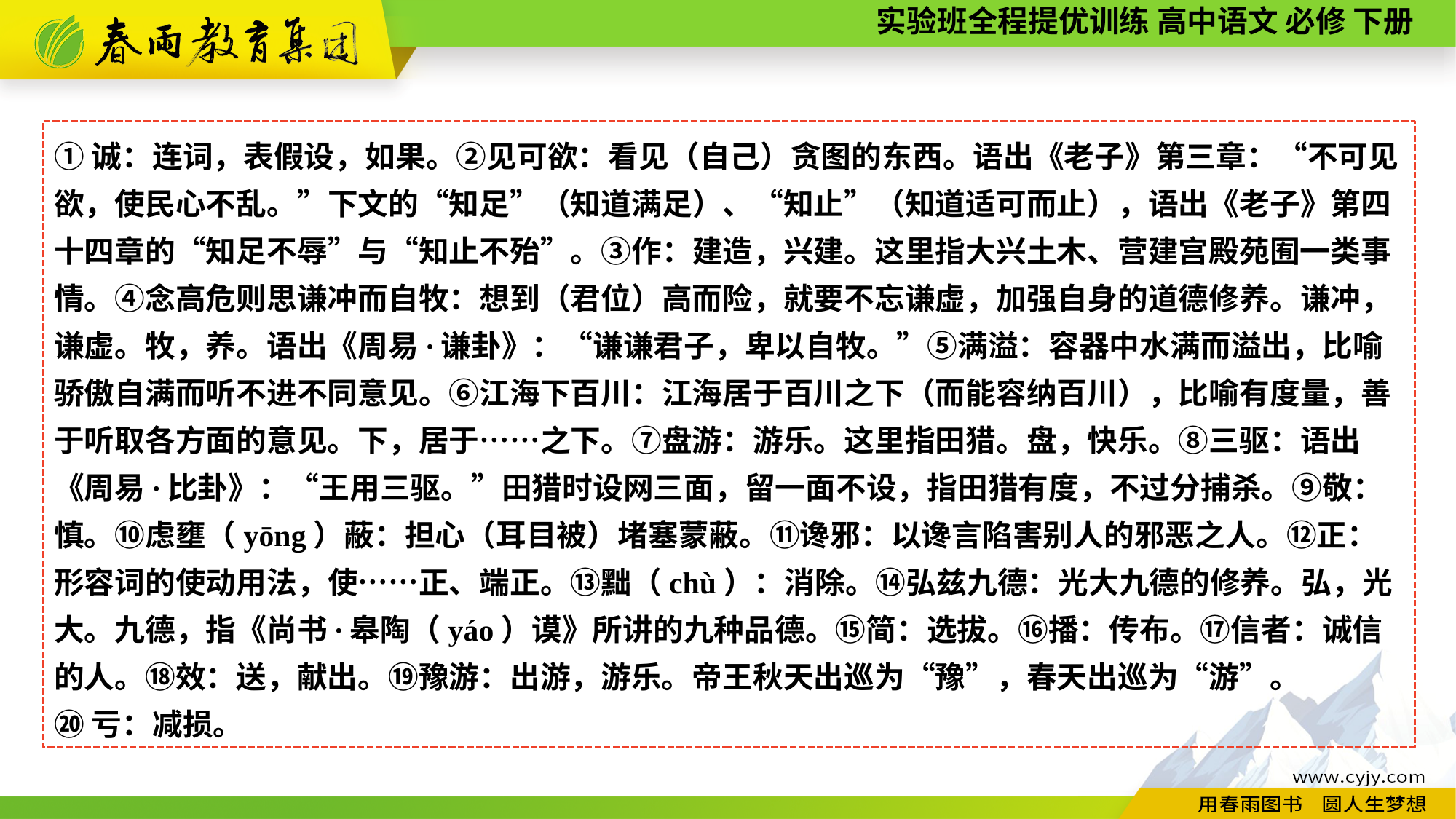

①诚：连词，表假设，如果。②见可欲：看见（自己）贪图的东西。语出《老子》第三章：“不可见欲，使民心不乱。”下文的“知足”（知道满足）、“知止”（知道适可而止），语出《老子》第四十四章的“知足不辱”与“知止不殆”。③作：建造，兴建。这里指大兴土木、营建宫殿苑囿一类事情。④念高危则思谦冲而自牧：想到（君位）高而险，就要不忘谦虚，加强自身的道德修养。谦冲，谦虚。牧，养。语出《周易·谦卦》：“谦谦君子，卑以自牧。”⑤满溢：容器中水满而溢出，比喻骄傲自满而听不进不同意见。⑥江海下百川：江海居于百川之下（而能容纳百川），比喻有度量，善于听取各方面的意见。下，居于……之下。⑦盘游：游乐。这里指田猎。盘，快乐。⑧三驱：语出《周易·比卦》：“王用三驱。”田猎时设网三面，留一面不设，指田猎有度，不过分捕杀。⑨敬：
慎。⑩虑壅（yōng）蔽：担心（耳目被）堵塞蒙蔽。⑪谗邪：以谗言陷害别人的邪恶之人。⑫正：形容词的使动用法，使……正、端正。⑬黜（chù）：消除。⑭弘兹九德：光大九德的修养。弘，光大。九德，指《尚书·皋陶（yáo）谟》所讲的九种品德。⑮简：选拔。⑯播：传布。⑰信者：诚信的人。⑱效：送，献出。⑲豫游：出游，游乐。帝王秋天出巡为“豫”，春天出巡为“游”。
⑳亏：减损。